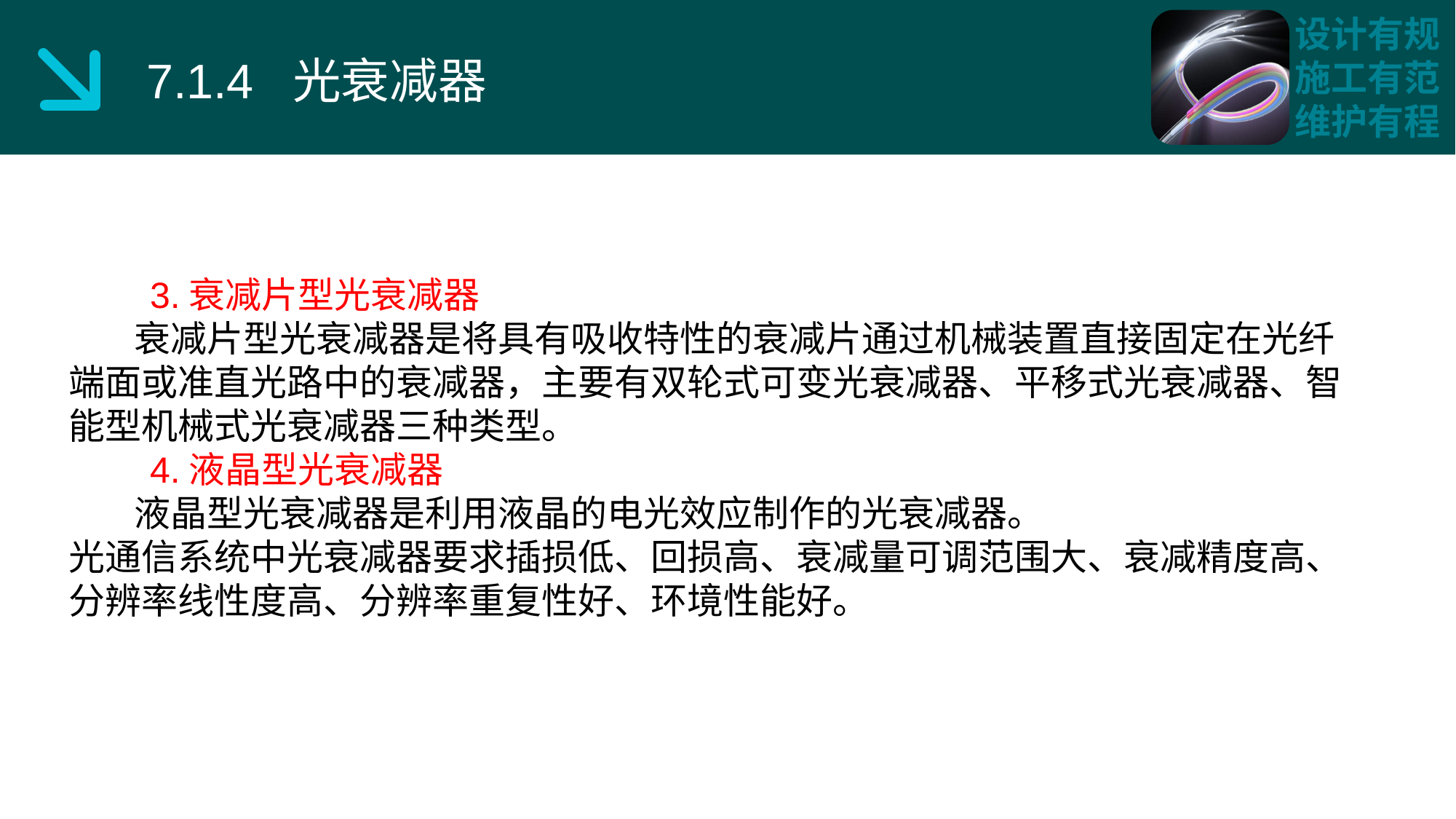

7.1.4  光衰减器

        3.衰减片型光衰减器
       衰减片型光衰减器是将具有吸收特性的衰减片通过机械装置直接固定在光纤端面或准直光路中的衰减器，主要有双轮式可变光衰减器、平移式光衰减器、智能型机械式光衰减器三种类型。
        4.液晶型光衰减器
       液晶型光衰减器是利用液晶的电光效应制作的光衰减器。
光通信系统中光衰减器要求插损低、回损高、衰减量可调范围大、衰减精度高、分辨率线性度高、分辨率重复性好、环境性能好。